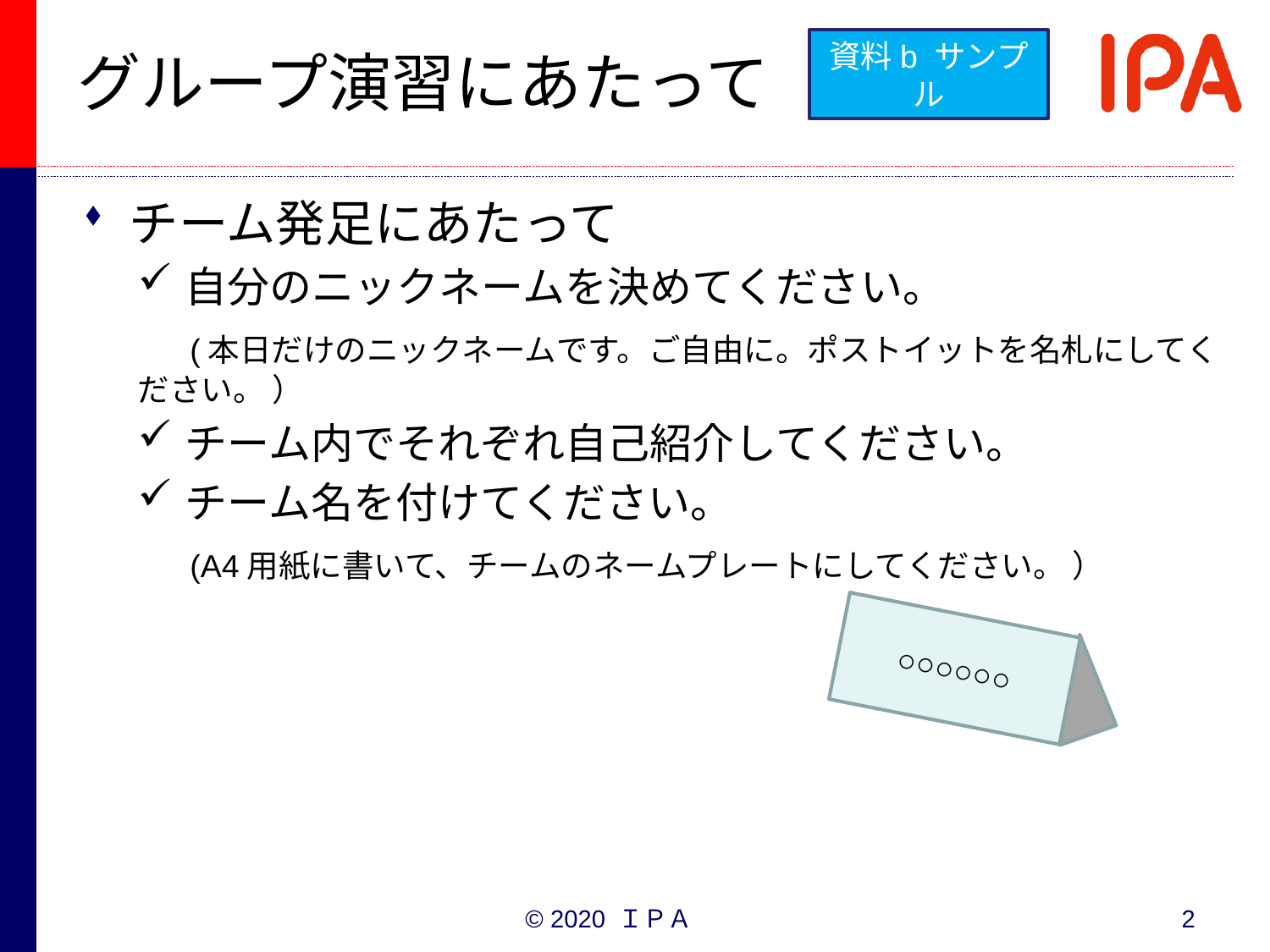

# グループ演習にあたって
資料b サンプル
チーム発足にあたって
自分のニックネームを決めてください。
　(本日だけのニックネームです。ご自由に。ポストイットを名札にしてください。 ）
チーム内でそれぞれ自己紹介してください。
チーム名を付けてください。
　(A4用紙に書いて、チームのネームプレートにしてください。 ）

○○○○○○

© 2020 ＩＰＡ
2